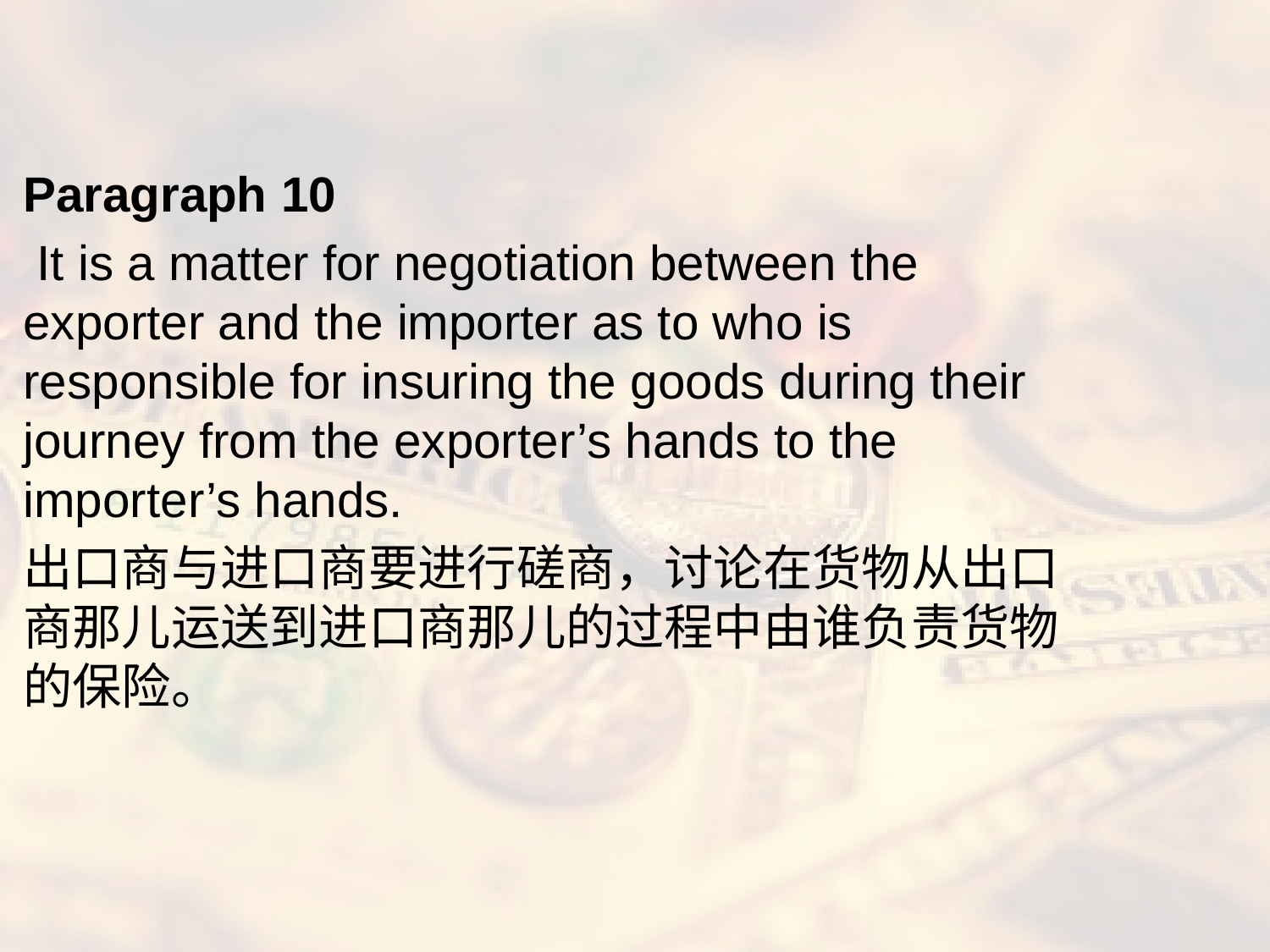

#
Paragraph 10
 It is a matter for negotiation between the exporter and the importer as to who is responsible for insuring the goods during their journey from the exporter’s hands to the importer’s hands.
出口商与进口商要进行磋商，讨论在货物从出口商那儿运送到进口商那儿的过程中由谁负责货物的保险。